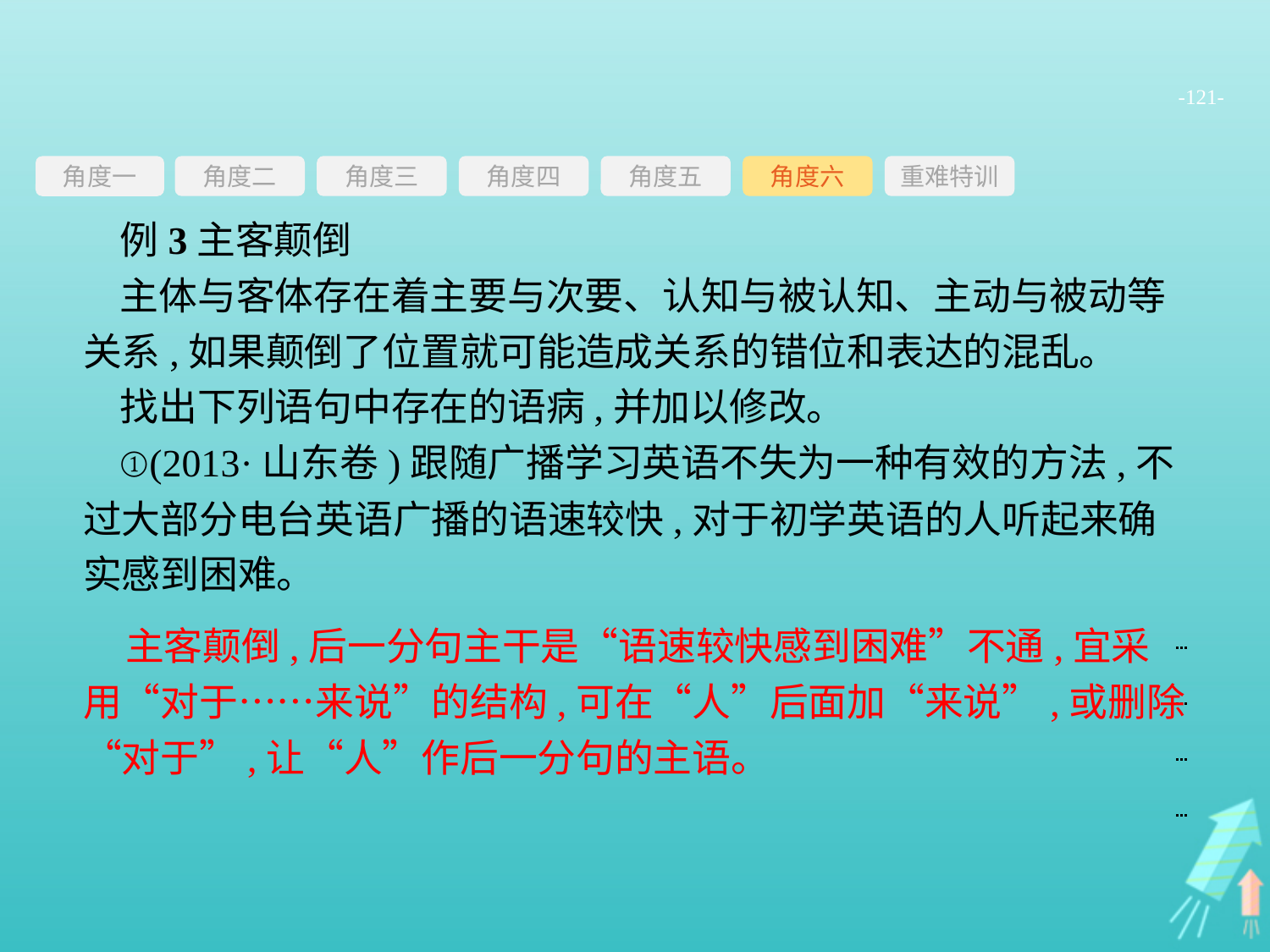

-121-
角度三
角度四
角度五
角度六
重难特训
角度二
角度一
例3主客颠倒
主体与客体存在着主要与次要、认知与被认知、主动与被动等关系,如果颠倒了位置就可能造成关系的错位和表达的混乱。
找出下列语句中存在的语病,并加以修改。
①(2013·山东卷)跟随广播学习英语不失为一种有效的方法,不过大部分电台英语广播的语速较快,对于初学英语的人听起来确实感到困难。

主客颠倒,后一分句主干是“语速较快感到困难”不通,宜采用“对于……来说”的结构,可在“人”后面加“来说”,或删除“对于”,让“人”作后一分句的主语。